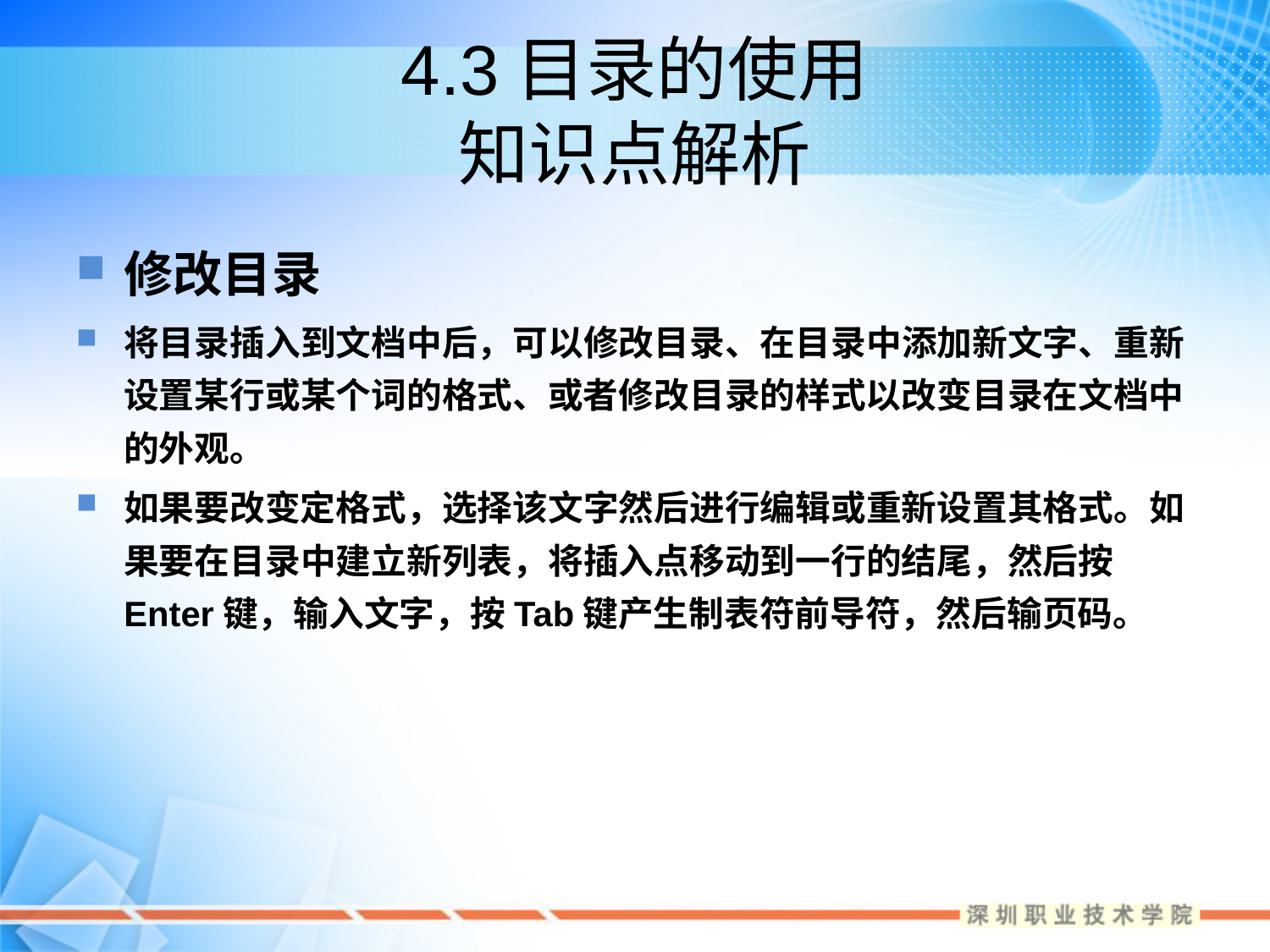

# 4.3目录的使用 知识点解析
修改目录
将目录插入到文档中后，可以修改目录、在目录中添加新文字、重新设置某行或某个词的格式、或者修改目录的样式以改变目录在文档中的外观。
如果要改变定格式，选择该文字然后进行编辑或重新设置其格式。如果要在目录中建立新列表，将插入点移动到一行的结尾，然后按Enter键，输入文字，按Tab键产生制表符前导符，然后输页码。